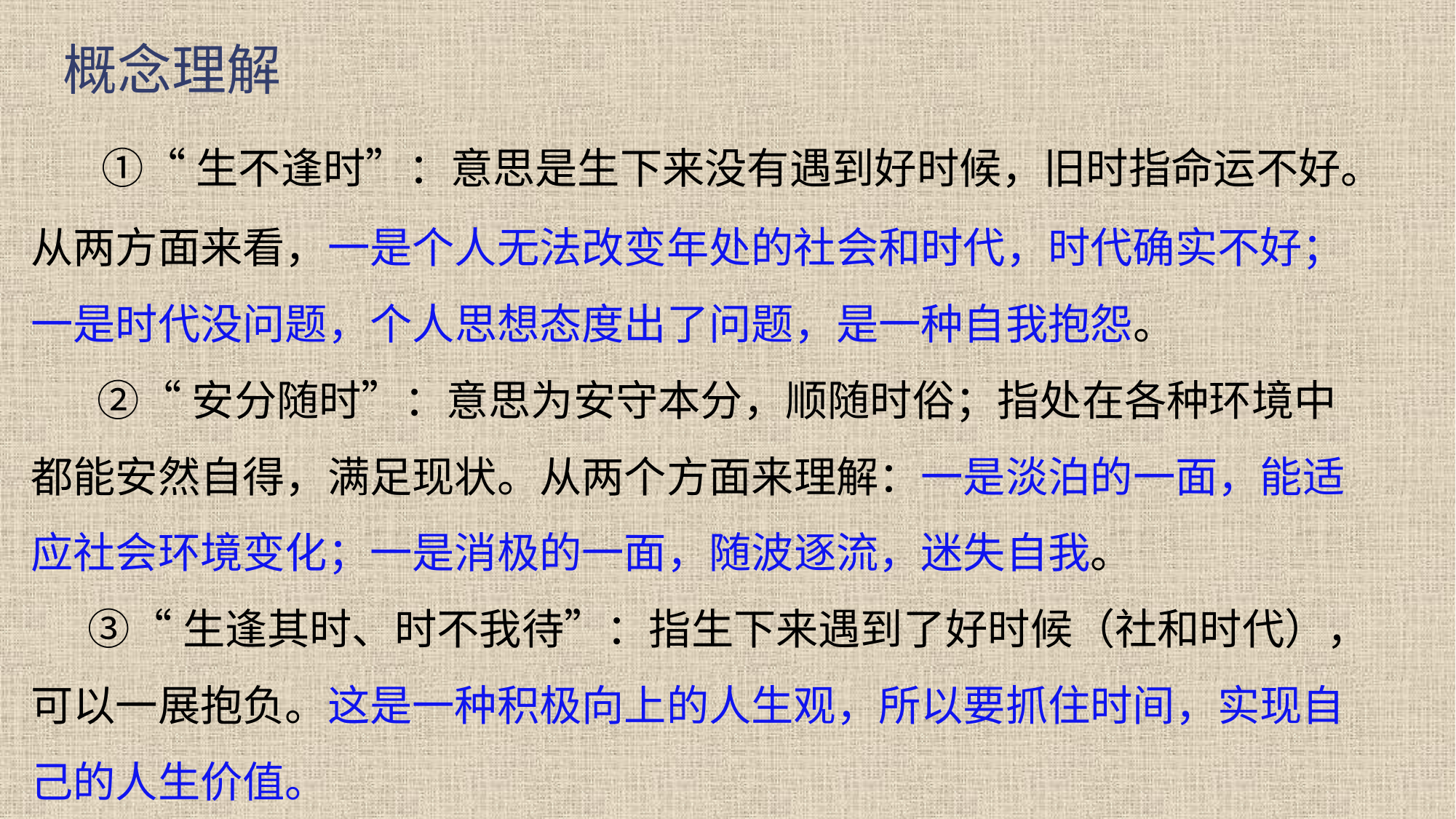

概念理解
      ①“生不逢时”：意思是生下来没有遇到好时候，旧时指命运不好。从两方面来看，一是个人无法改变年处的社会和时代，时代确实不好；一是时代没问题，个人思想态度出了问题，是一种自我抱怨。
       ②“安分随时”：意思为安守本分，顺随时俗；指处在各种环境中都能安然自得，满足现状。从两个方面来理解：一是淡泊的一面，能适应社会环境变化；一是消极的一面，随波逐流，迷失自我。
      ③“生逢其时、时不我待”：指生下来遇到了好时候（社和时代），可以一展抱负。这是一种积极向上的人生观，所以要抓住时间，实现自己的人生价值。
78